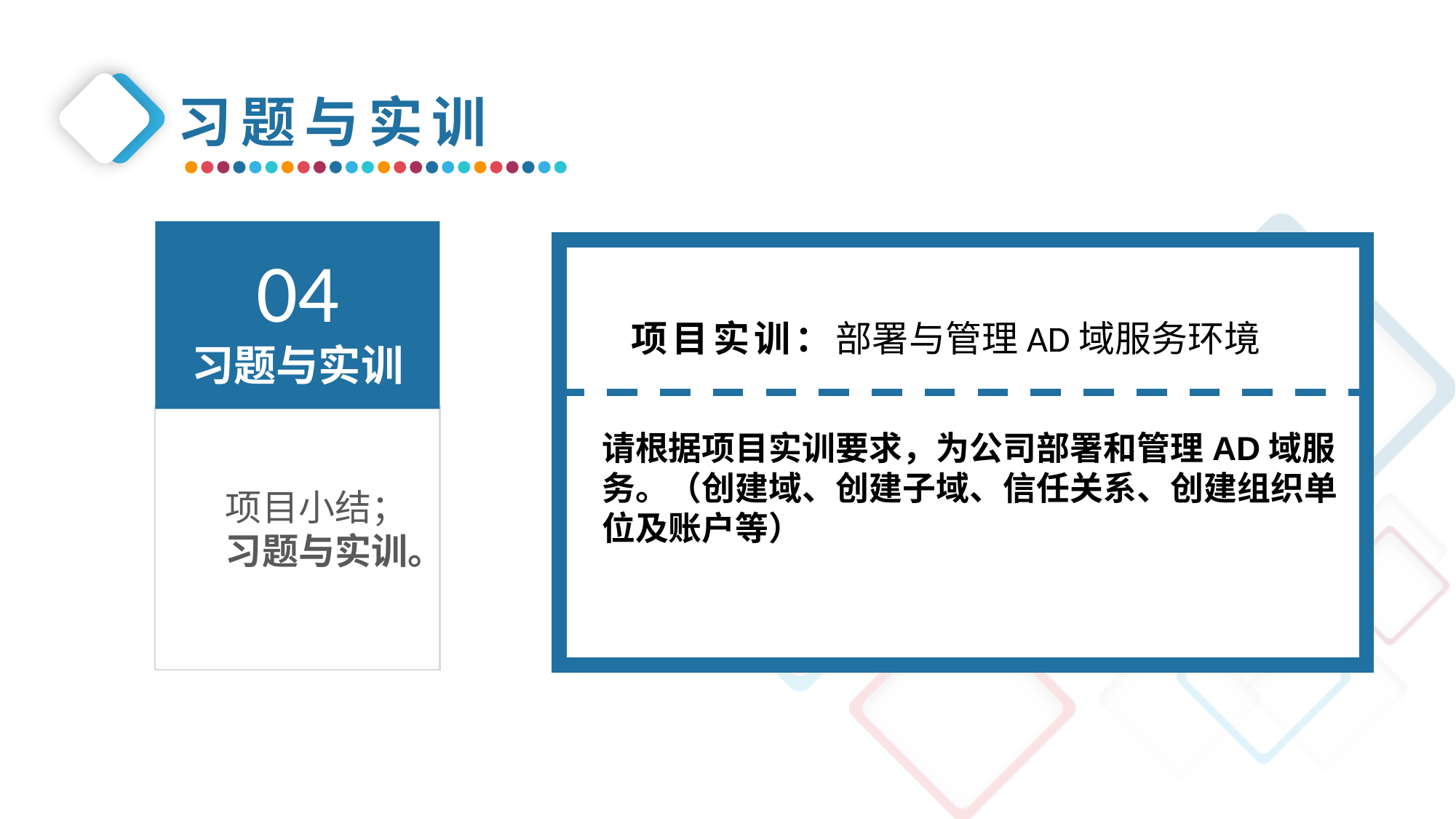

习题与实训

04
习题与实训

项目实训：部署与管理AD域服务环境

请根据项目实训要求，为公司部署和管理AD域服务。（创建域、创建子域、信任关系、创建组织单位及账户等）
项目小结；
习题与实训。